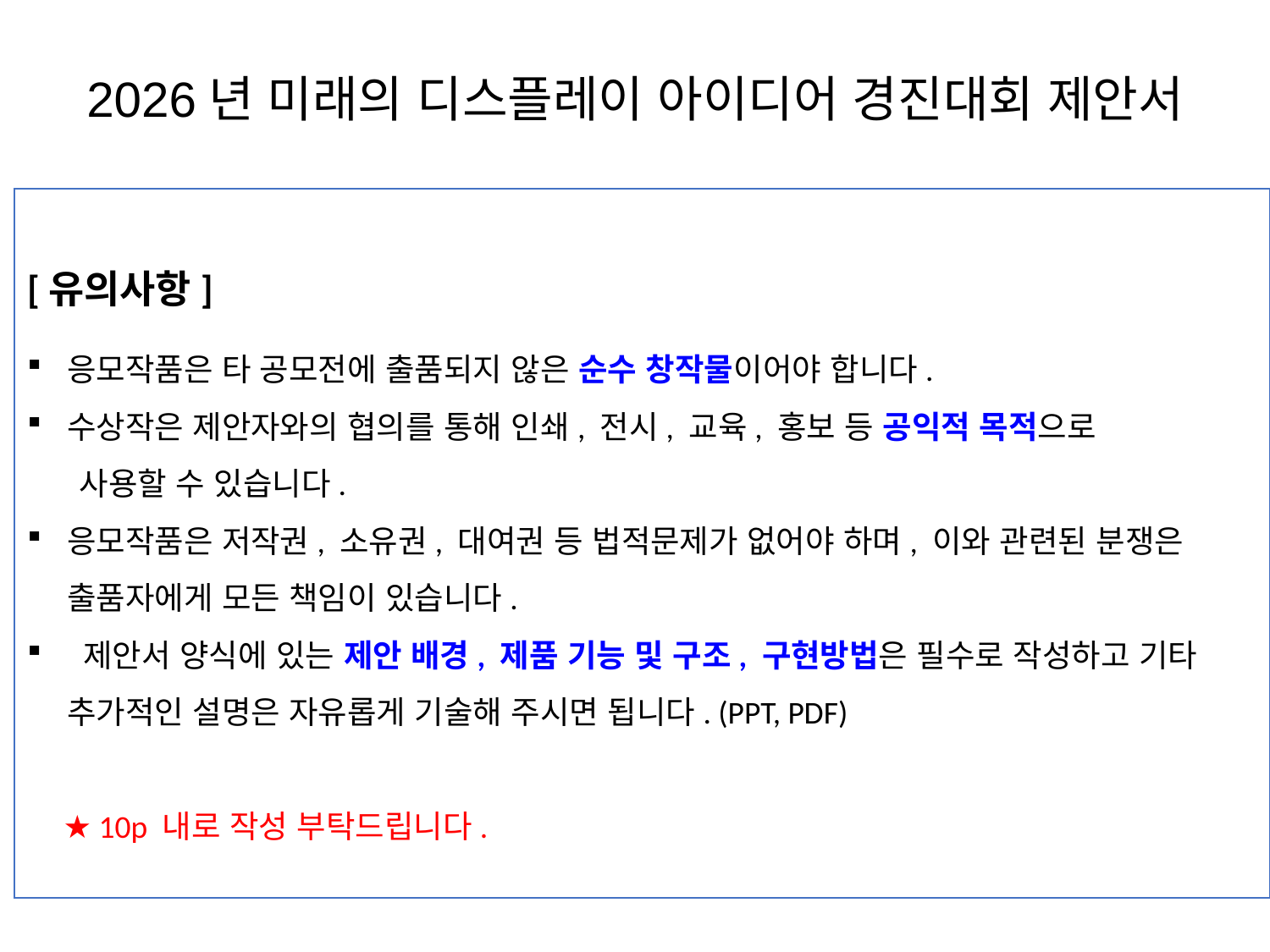

# 2026년 미래의 디스플레이 아이디어 경진대회 제안서
[유의사항]

응모작품은 타 공모전에 출품되지 않은 순수 창작물이어야 합니다.
수상작은 제안자와의 협의를 통해 인쇄, 전시, 교육, 홍보 등 공익적 목적으로
     사용할 수 있습니다.
응모작품은 저작권, 소유권, 대여권 등 법적문제가 없어야 하며, 이와 관련된 분쟁은 출품자에게 모든 책임이 있습니다.
 제안서 양식에 있는 제안 배경, 제품 기능 및 구조, 구현방법은 필수로 작성하고 기타 추가적인 설명은 자유롭게 기술해 주시면 됩니다. (PPT, PDF)

     ★ 10p 내로 작성 부탁드립니다.